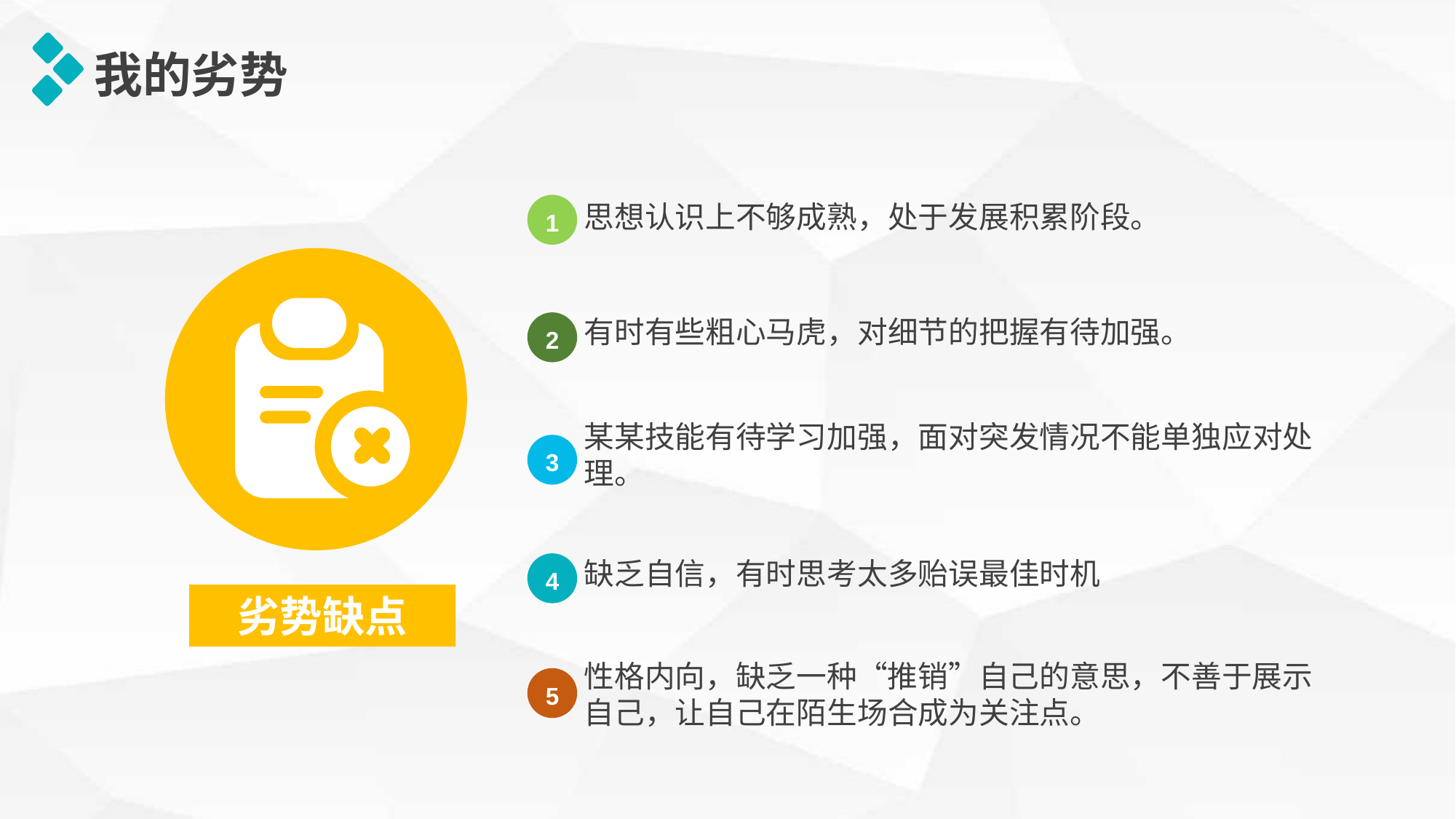

我的劣势

思想认识上不够成熟，处于发展积累阶段。
1

有时有些粗心马虎，对细节的把握有待加强。
2
某某技能有待学习加强，面对突发情况不能单独应对处理。
3
缺乏自信，有时思考太多贻误最佳时机
4
劣势缺点
性格内向，缺乏一种“推销”自己的意思，不善于展示自己，让自己在陌生场合成为关注点。
5
延时符